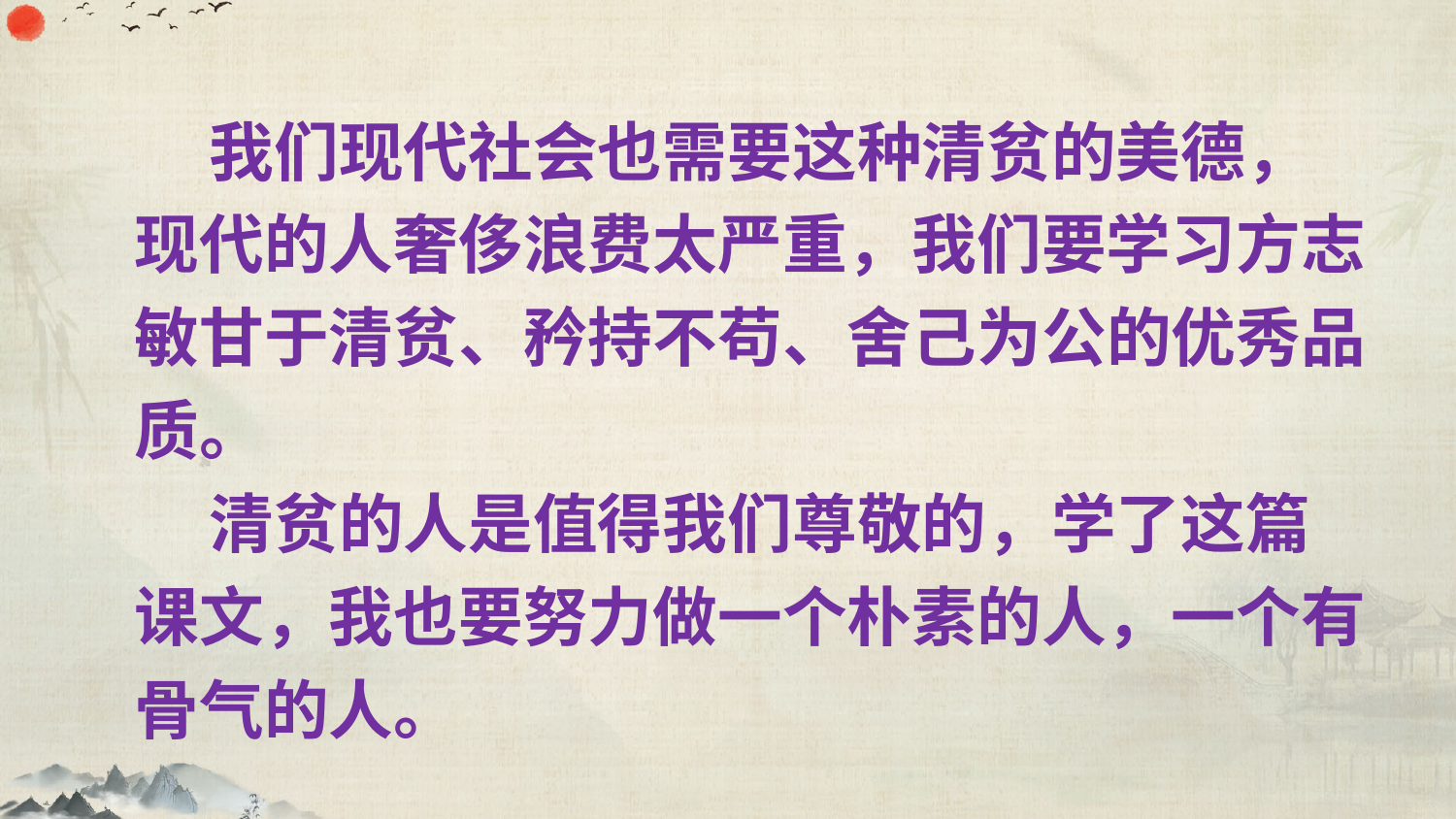

我们现代社会也需要这种清贫的美德，现代的人奢侈浪费太严重，我们要学习方志敏甘于清贫、矜持不苟、舍己为公的优秀品质。
    清贫的人是值得我们尊敬的，学了这篇课文，我也要努力做一个朴素的人，一个有骨气的人。